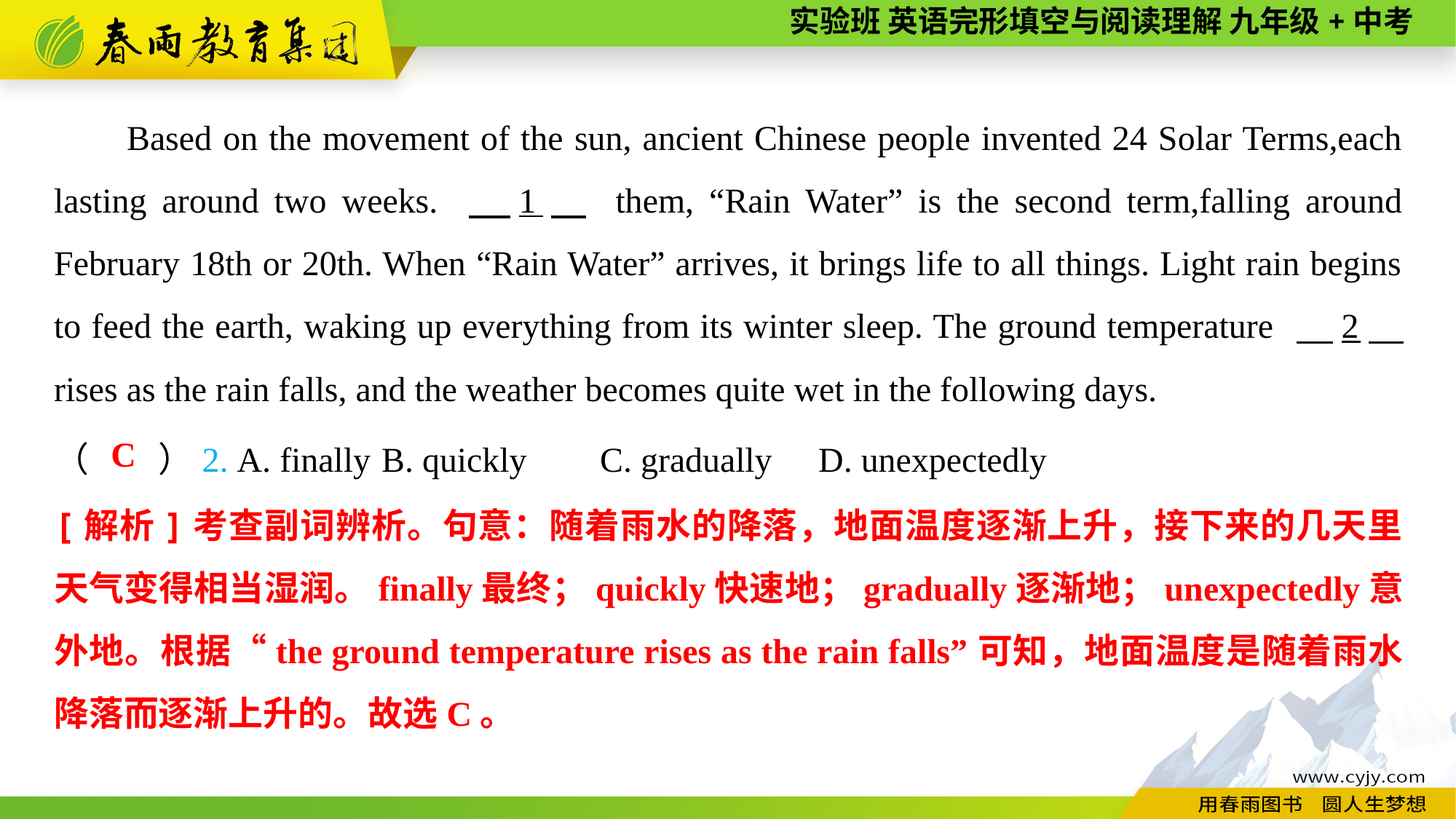

Based on the movement of the sun, ancient Chinese people invented 24 Solar Terms,each lasting around two weeks. 　1　 them, “Rain Water” is the second term,falling around February 18th or 20th. When “Rain Water” arrives, it brings life to all things. Light rain begins to feed the earth, waking up everything from its winter sleep. The ground temperature 　2　 rises as the rain falls, and the weather becomes quite wet in the following days.
（　　）2. A. finally	B. quickly	C. gradually	D. unexpectedly
C
[解析]考查副词辨析。句意：随着雨水的降落，地面温度逐渐上升，接下来的几天里天气变得相当湿润。finally最终；quickly快速地；gradually逐渐地；unexpectedly意外地。根据“the ground temperature rises as the rain falls”可知，地面温度是随着雨水降落而逐渐上升的。故选C。